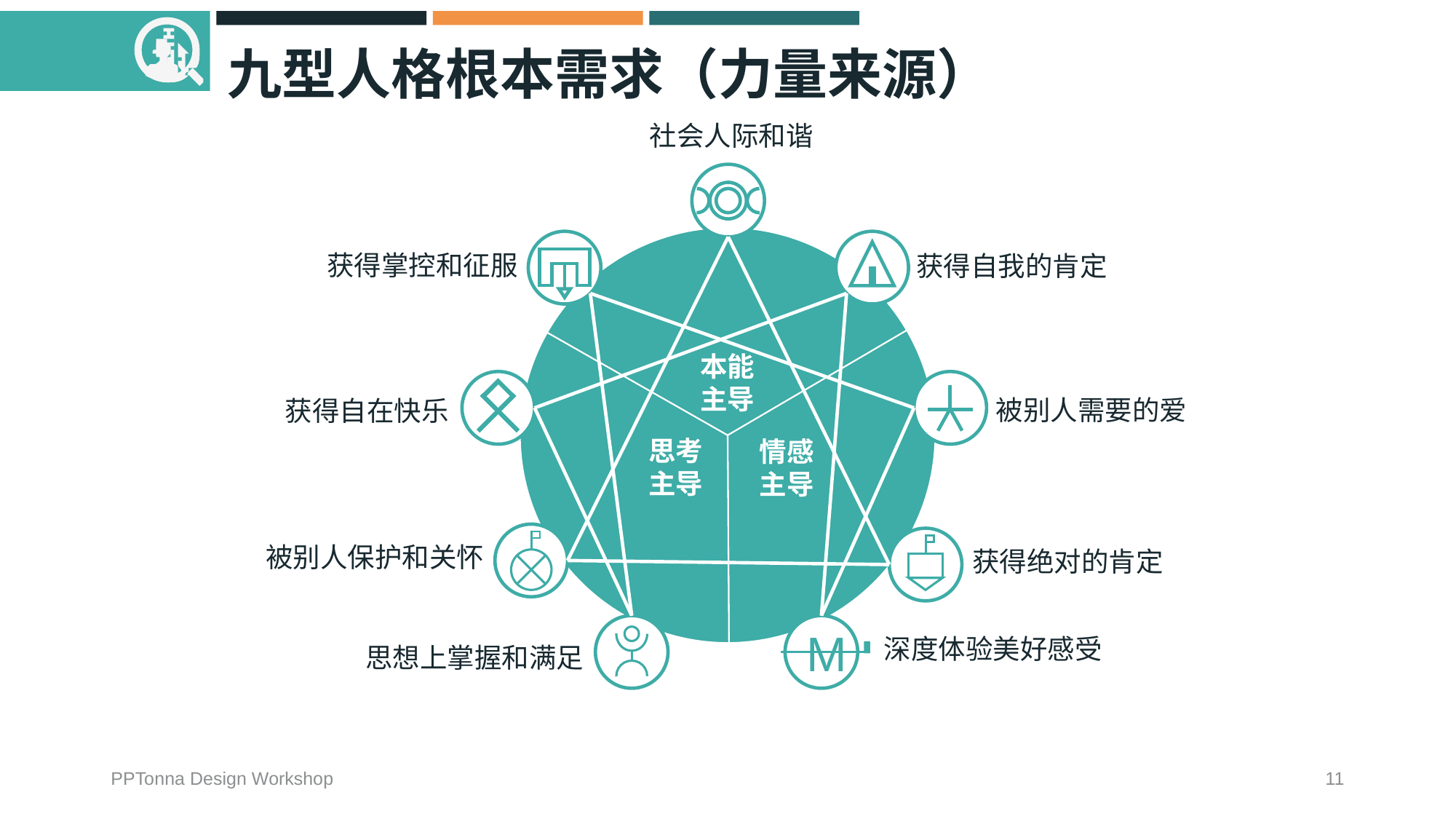

# 九型人格根本需求（力量来源）
社会人际和谐

获得掌控和征服
获得自我的肯定
本能主导

被别人需要的爱
获得自在快乐
思考主导
情感主导

被别人保护和关怀
获得绝对的肯定

M

深度体验美好感受
思想上掌握和满足
PPTonna Design Workshop
11